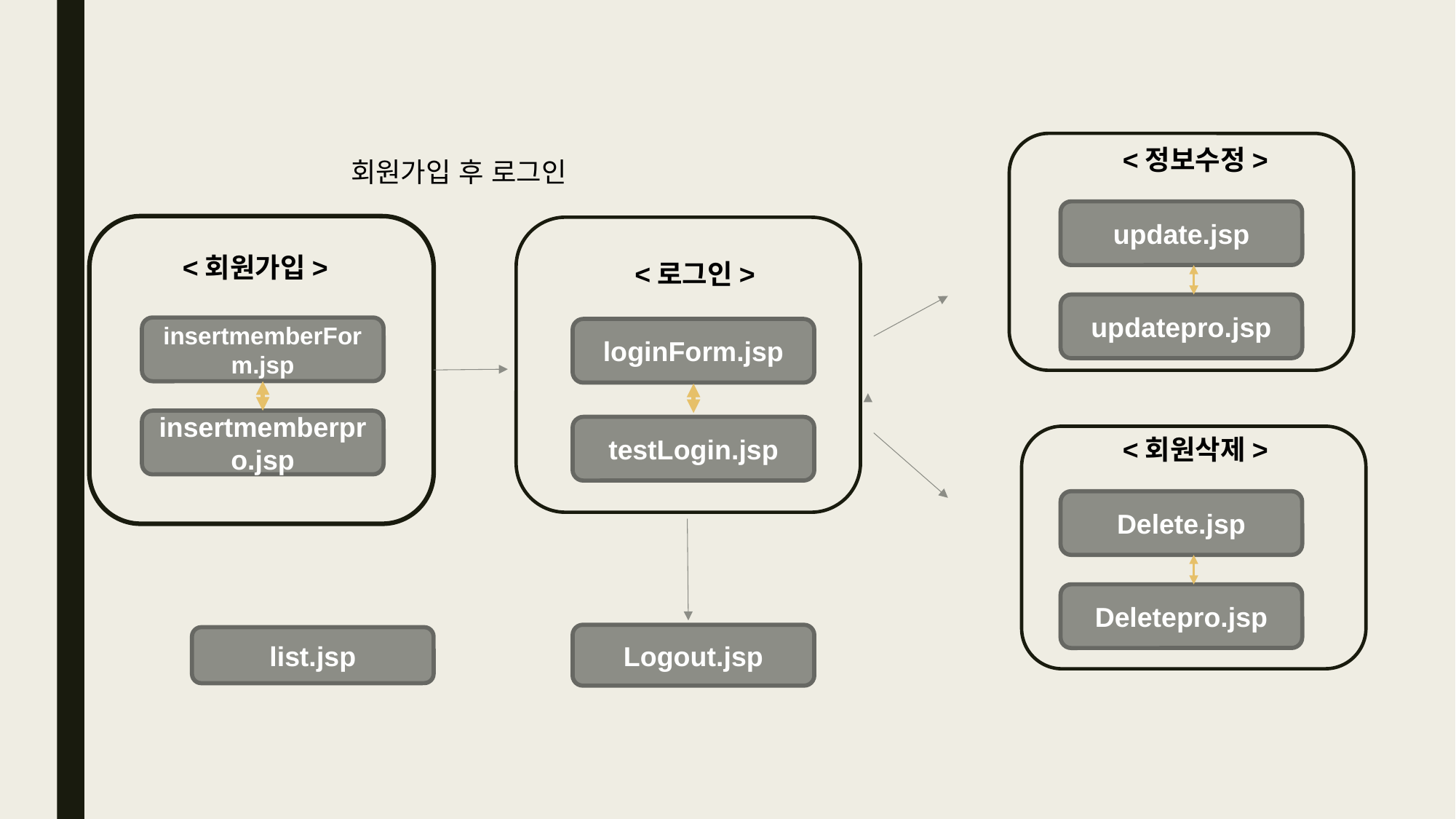

<정보수정>
회원가입 후 로그인
update.jsp

<회원가입>
<로그인>
updatepro.jsp
insertmemberForm.jsp
loginForm.jsp
insertmemberpro.jsp
testLogin.jsp

<회원삭제>
Delete.jsp
Deletepro.jsp
Logout.jsp
list.jsp